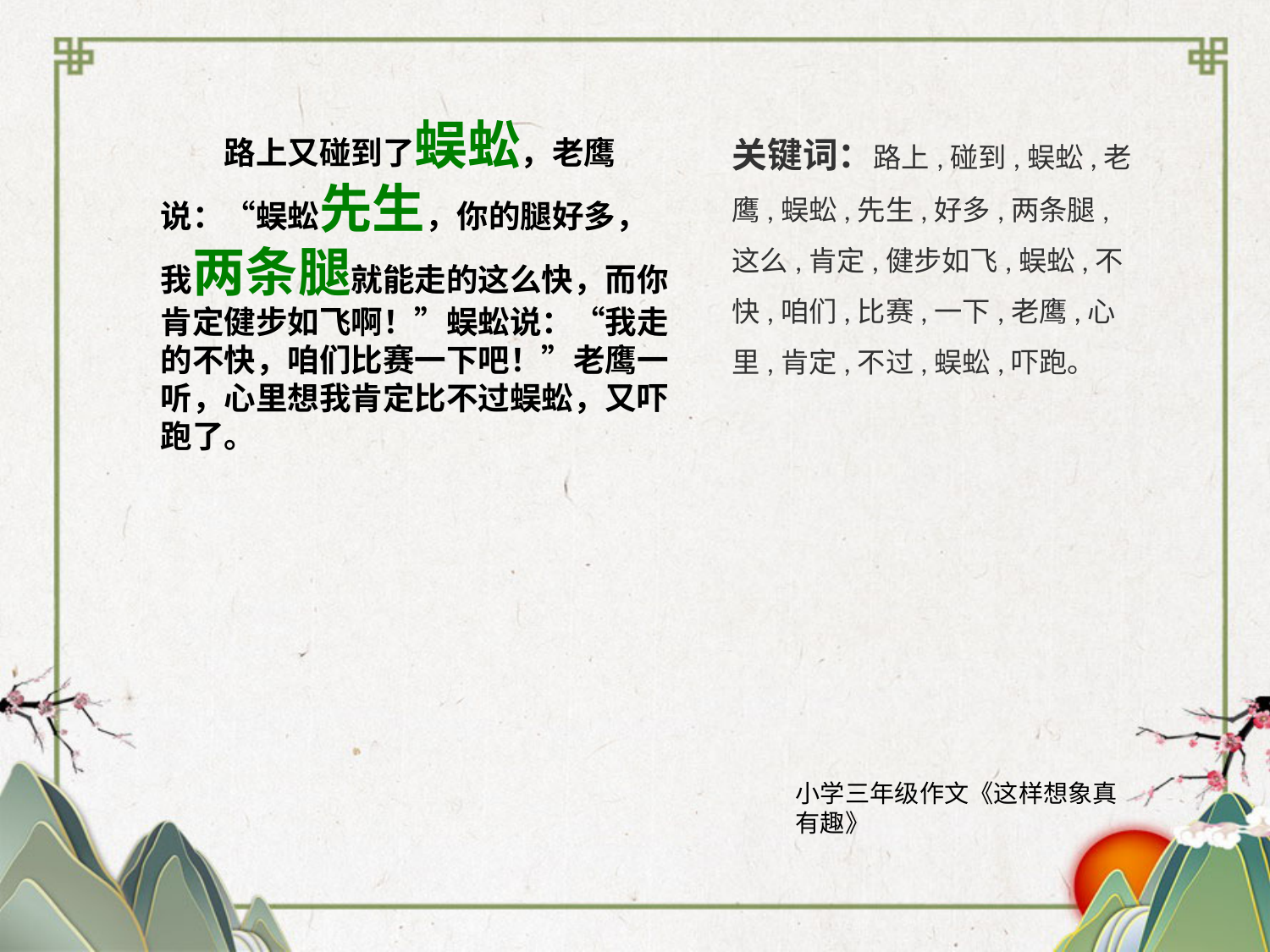

路上又碰到了蜈蚣，老鹰说：“蜈蚣先生，你的腿好多，我两条腿就能走的这么快，而你肯定健步如飞啊！”蜈蚣说：“我走的不快，咱们比赛一下吧！”老鹰一听，心里想我肯定比不过蜈蚣，又吓跑了。
关键词：路上,碰到,蜈蚣,老鹰,蜈蚣,先生,好多,两条腿,这么,肯定,健步如飞,蜈蚣,不快,咱们,比赛,一下,老鹰,心里,肯定,不过,蜈蚣,吓跑。
小学三年级作文《这样想象真有趣》